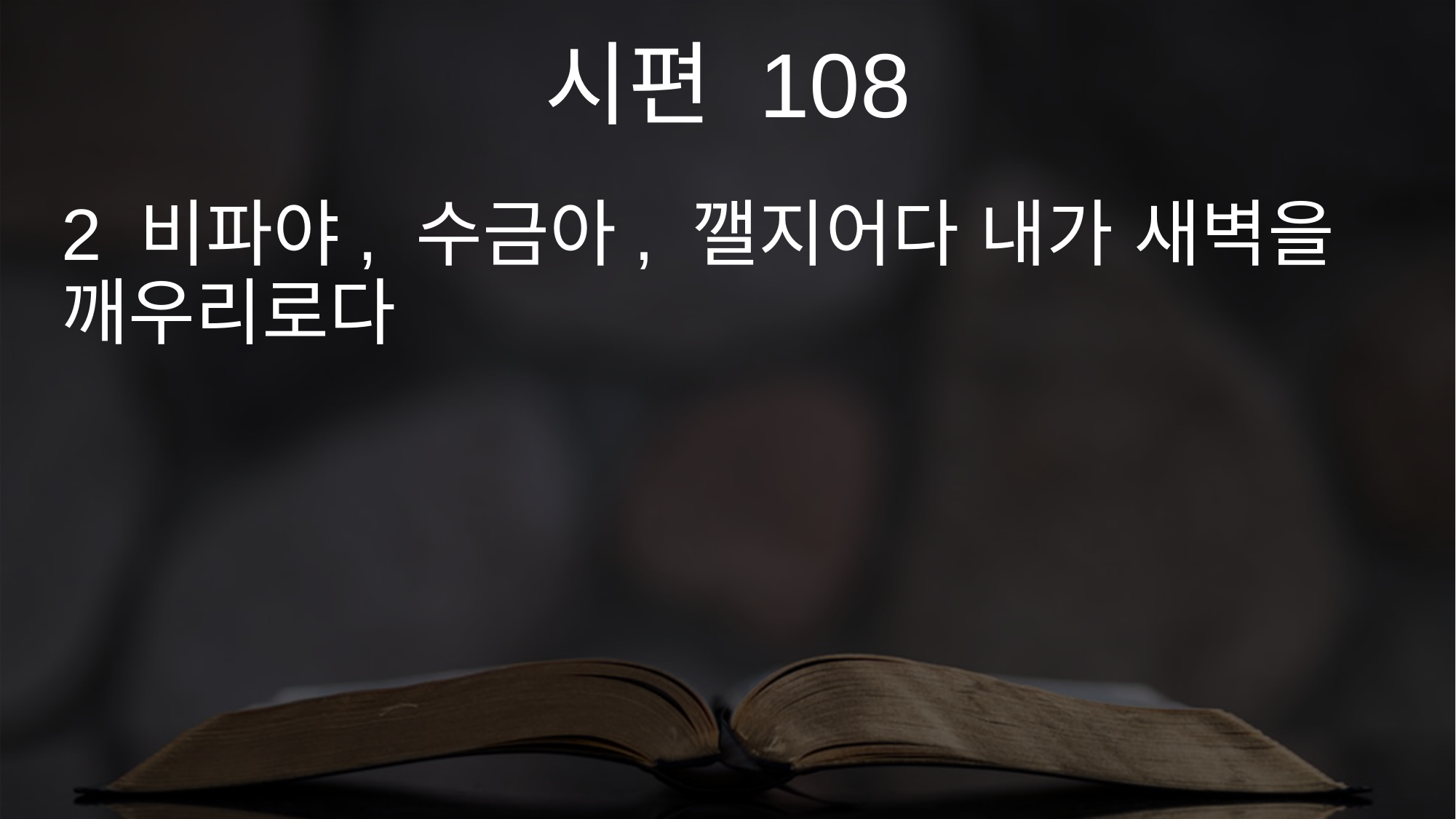

시편 108
2 비파야, 수금아, 깰지어다 내가 새벽을 깨우리로다